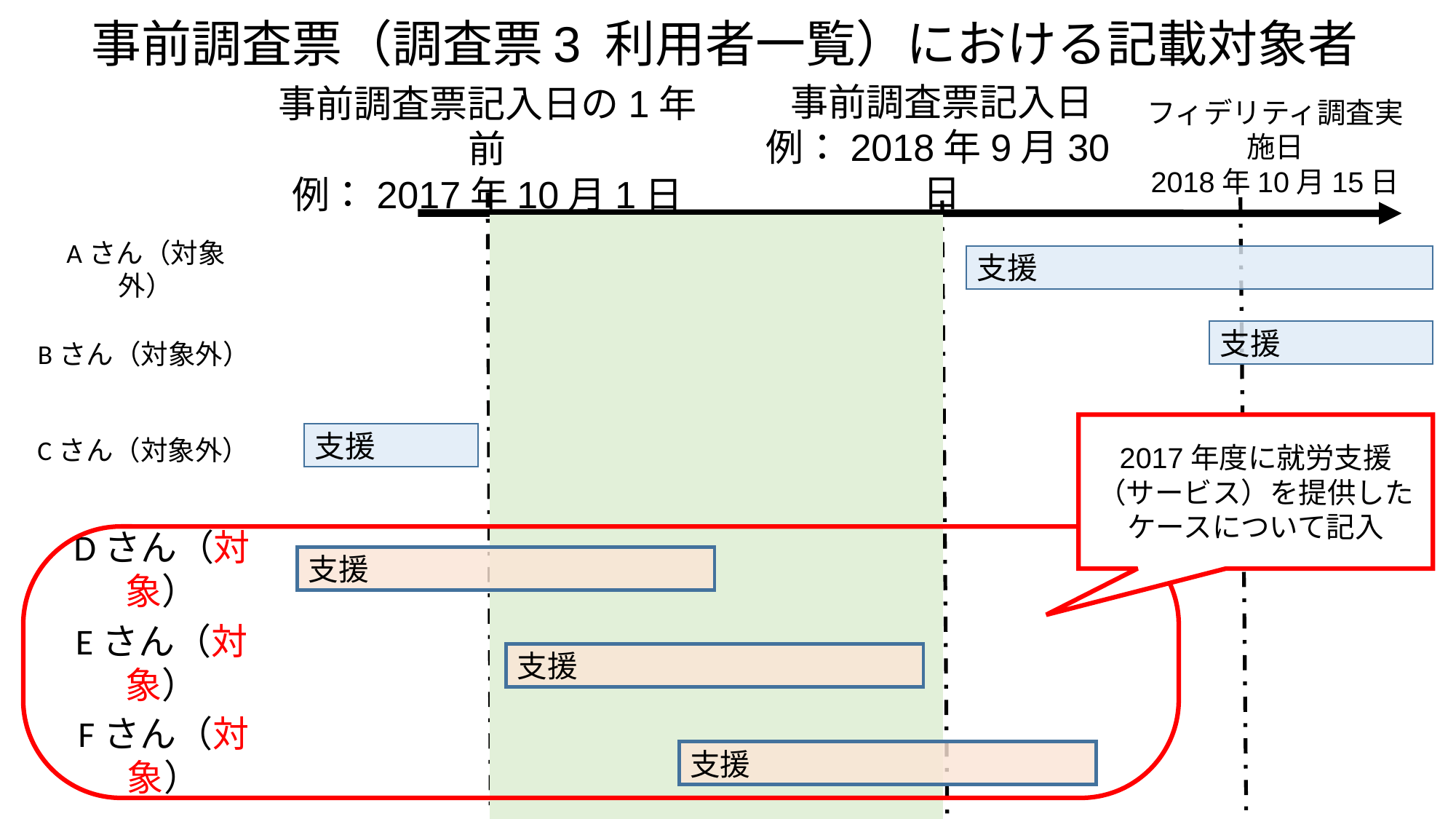

# 事前調査票（調査票3 利用者一覧）における記載対象者
事前調査票記入日
例：2018年9月30日
フィデリティ調査実施日
2018年10月15日
事前調査票記入日の1年前
例：2017年10月1日

Aさん（対象外）
支援
支援
Bさん（対象外）
2017年度に就労支援（サービス）を提供したケースについて記入
Cさん（対象外）
支援

Dさん（対象）
支援
Eさん（対象）
支援
Fさん（対象）
支援